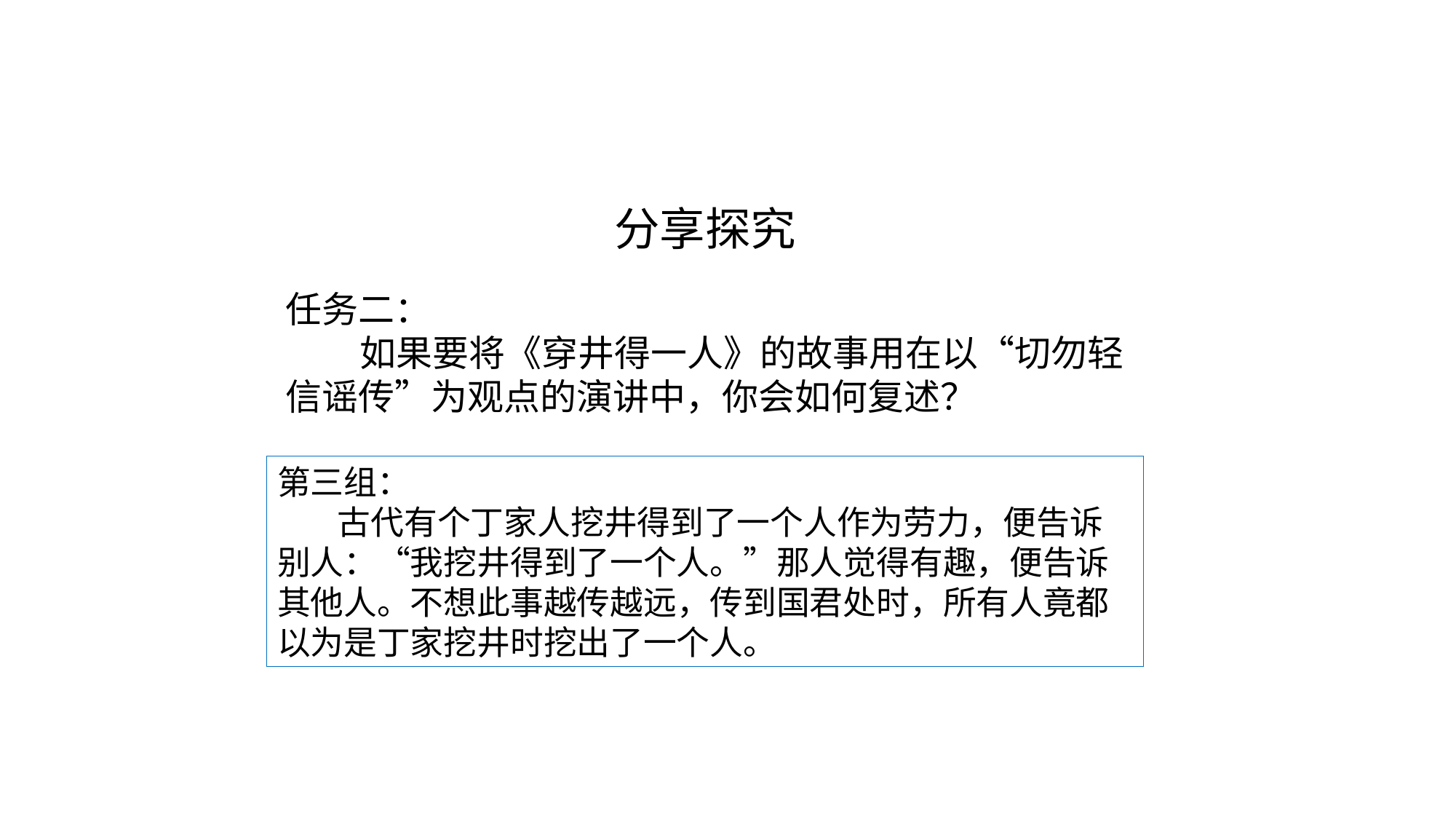

# 分享探究
任务二：
        如果要将《穿井得一人》的故事用在以“切勿轻信谣传”为观点的演讲中，你会如何复述？
第三组：
       古代有个丁家人挖井得到了一个人作为劳力，便告诉别人：“我挖井得到了一个人。”那人觉得有趣，便告诉其他人。不想此事越传越远，传到国君处时，所有人竟都以为是丁家挖井时挖出了一个人。